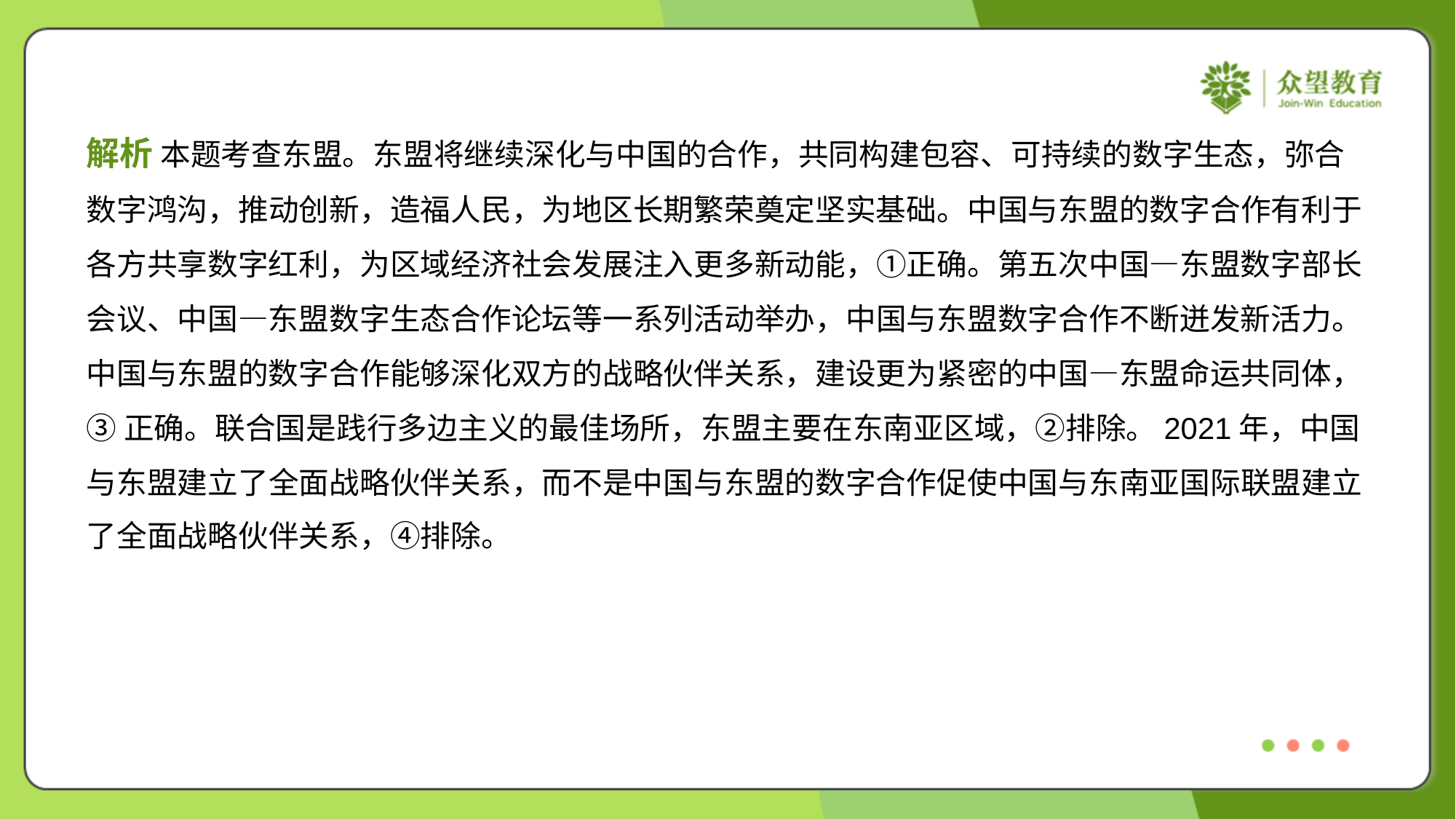

解析 本题考查东盟。东盟将继续深化与中国的合作，共同构建包容、可持续的数字生态，弥合
数字鸿沟，推动创新，造福人民，为地区长期繁荣奠定坚实基础。中国与东盟的数字合作有利于
各方共享数字红利，为区域经济社会发展注入更多新动能，①正确。第五次中国—东盟数字部长
会议、中国—东盟数字生态合作论坛等一系列活动举办，中国与东盟数字合作不断迸发新活力。
中国与东盟的数字合作能够深化双方的战略伙伴关系，建设更为紧密的中国—东盟命运共同体，
③正确。联合国是践行多边主义的最佳场所，东盟主要在东南亚区域，②排除。2021年，中国
与东盟建立了全面战略伙伴关系，而不是中国与东盟的数字合作促使中国与东南亚国际联盟建立
了全面战略伙伴关系，④排除。